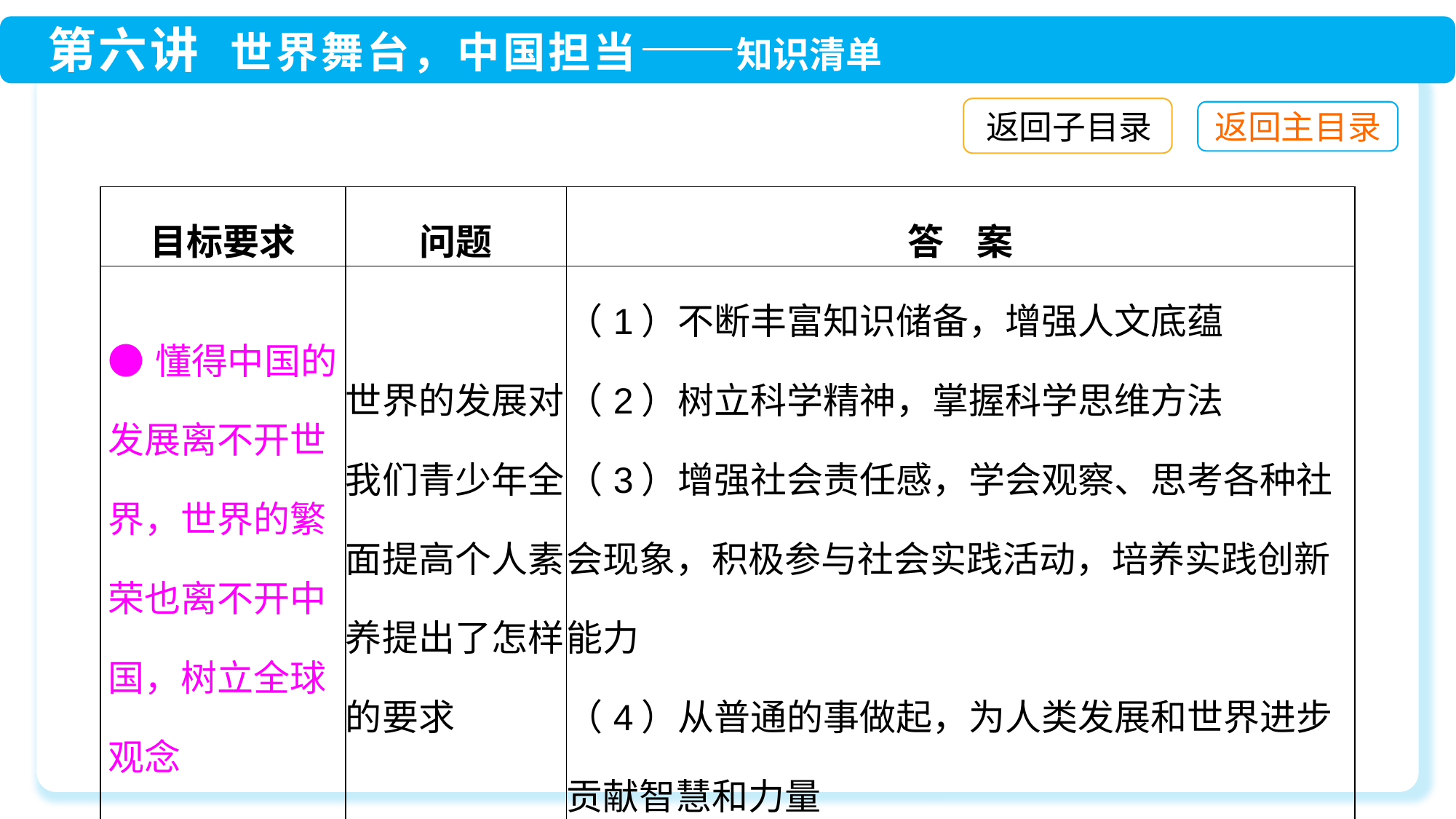

返回子目录
| 目标要求 | 问题 | 答 案 |
| --- | --- | --- |
| ●懂得中国的发展离不开世界，世界的繁荣也离不开中国，树立全球观念 | 世界的发展对我们青少年全面提高个人素养提出了怎样的要求 | （1）不断丰富知识储备，增强人文底蕴 （2）树立科学精神，掌握科学思维方法 （3）增强社会责任感，学会观察、思考各种社会现象，积极参与社会实践活动，培养实践创新能力 （4）从普通的事做起，为人类发展和世界进步贡献智慧和力量 |